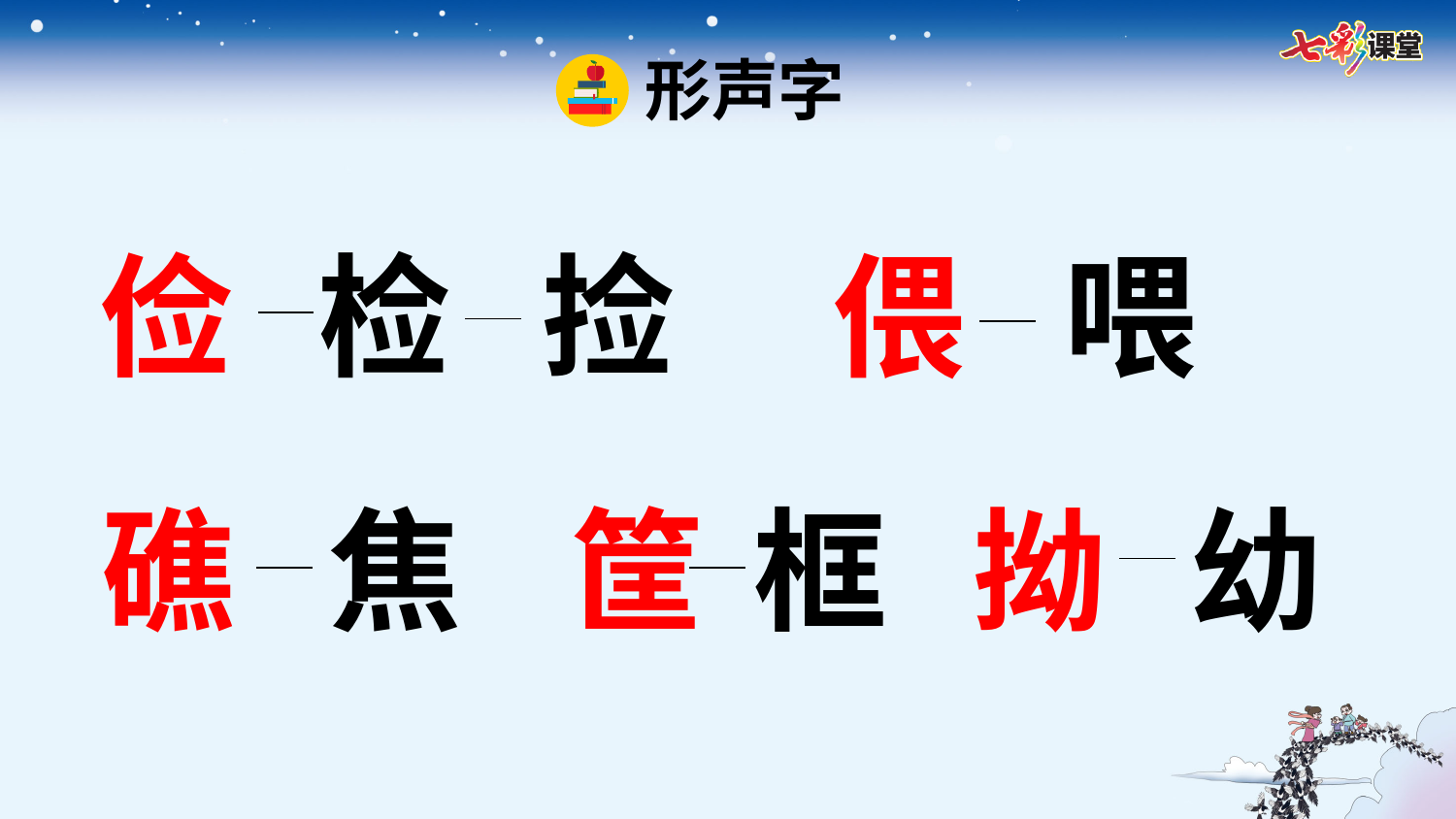

形声字

俭
检
捡
偎
喂
礁
焦
筐
框
拗
幼